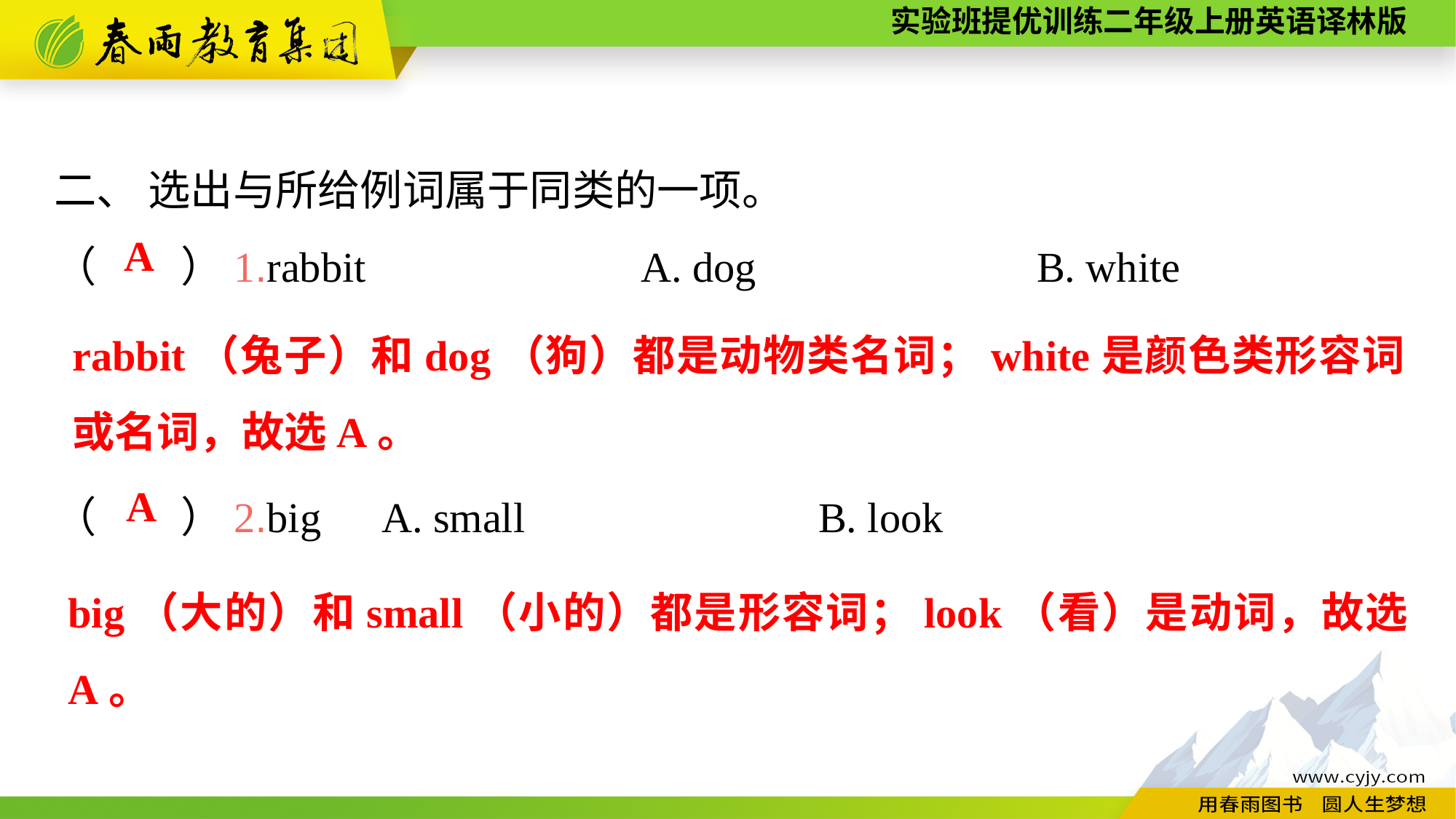

二、 选出与所给例词属于同类的一项。
（　　）1.rabbit　　　　　　A. dog　　　　　　	B. white

（　　）2.big	A. small			B. look
A
rabbit（兔子）和dog（狗）都是动物类名词；white是颜色类形容词或名词，故选A。
A
big（大的）和small（小的）都是形容词；look（看）是动词，故选A。